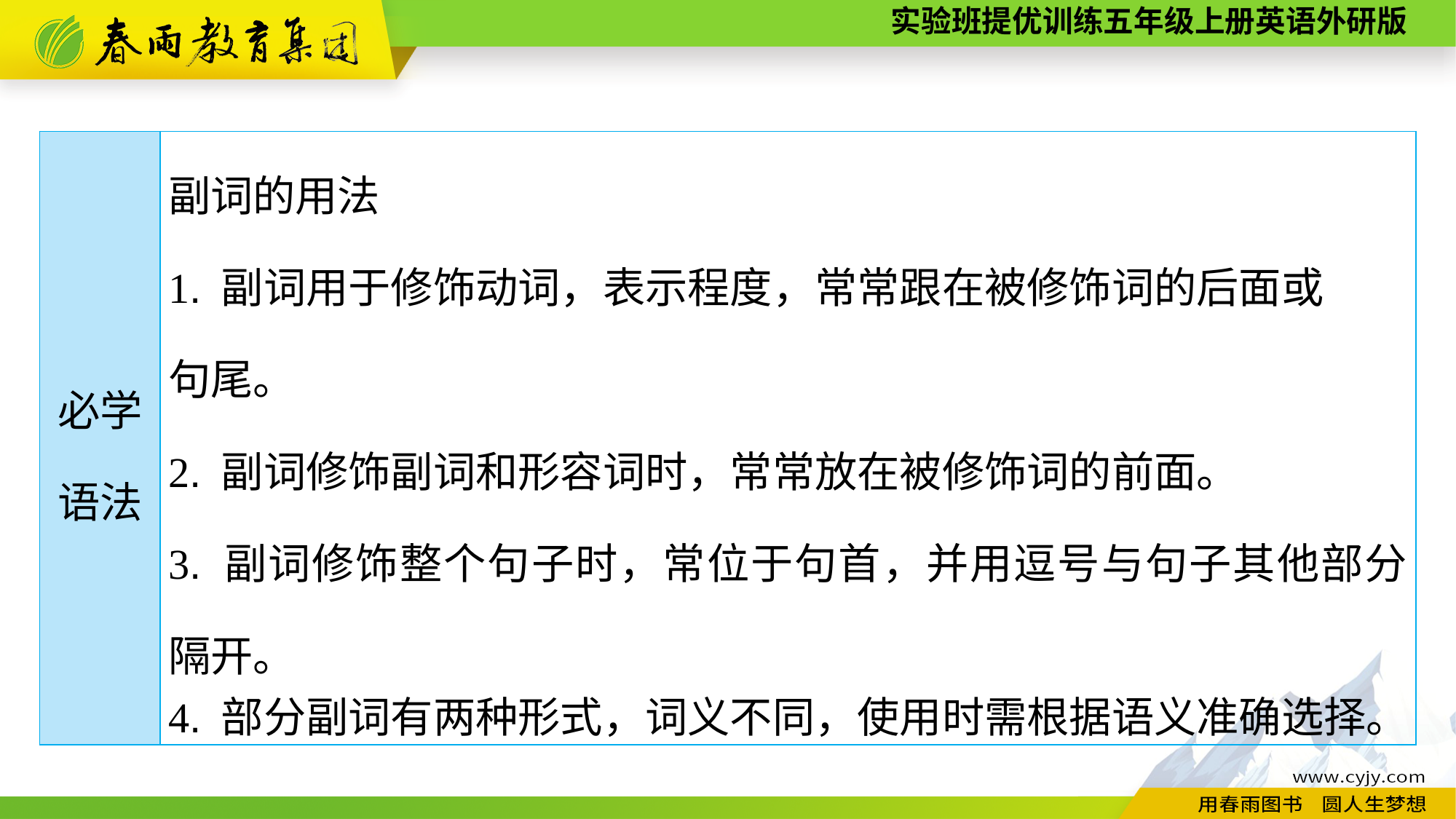

| 必学 语法 | 副词的用法 1. 副词用于修饰动词，表示程度，常常跟在被修饰词的后面或 句尾。 2. 副词修饰副词和形容词时，常常放在被修饰词的前面。 3. 副词修饰整个句子时，常位于句首，并用逗号与句子其他部分隔开。 4. 部分副词有两种形式，词义不同，使用时需根据语义准确选择。 |
| --- | --- |